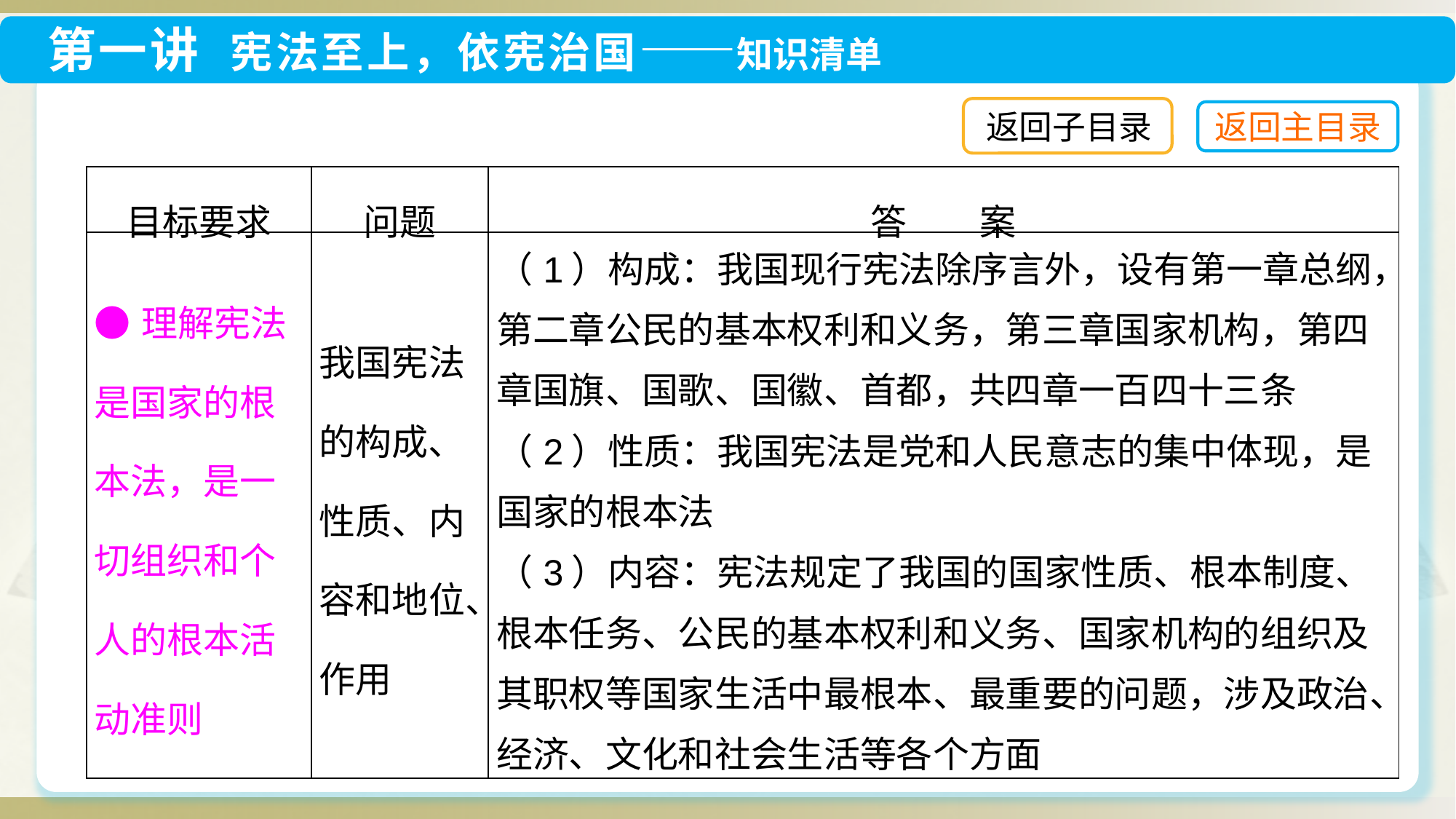

返回子目录
| 目标要求 | 问题 | 答　　案 |
| --- | --- | --- |
| ●理解宪法是国家的根本法，是一切组织和个人的根本活动准则 | 我国宪法的构成、性质、内容和地位、作用 | （1）构成：我国现行宪法除序言外，设有第一章总纲，第二章公民的基本权利和义务，第三章国家机构，第四章国旗、国歌、国徽、首都，共四章一百四十三条 （2）性质：我国宪法是党和人民意志的集中体现，是国家的根本法 （3）内容：宪法规定了我国的国家性质、根本制度、根本任务、公民的基本权利和义务、国家机构的组织及其职权等国家生活中最根本、最重要的问题，涉及政治、经济、文化和社会生活等各个方面 |